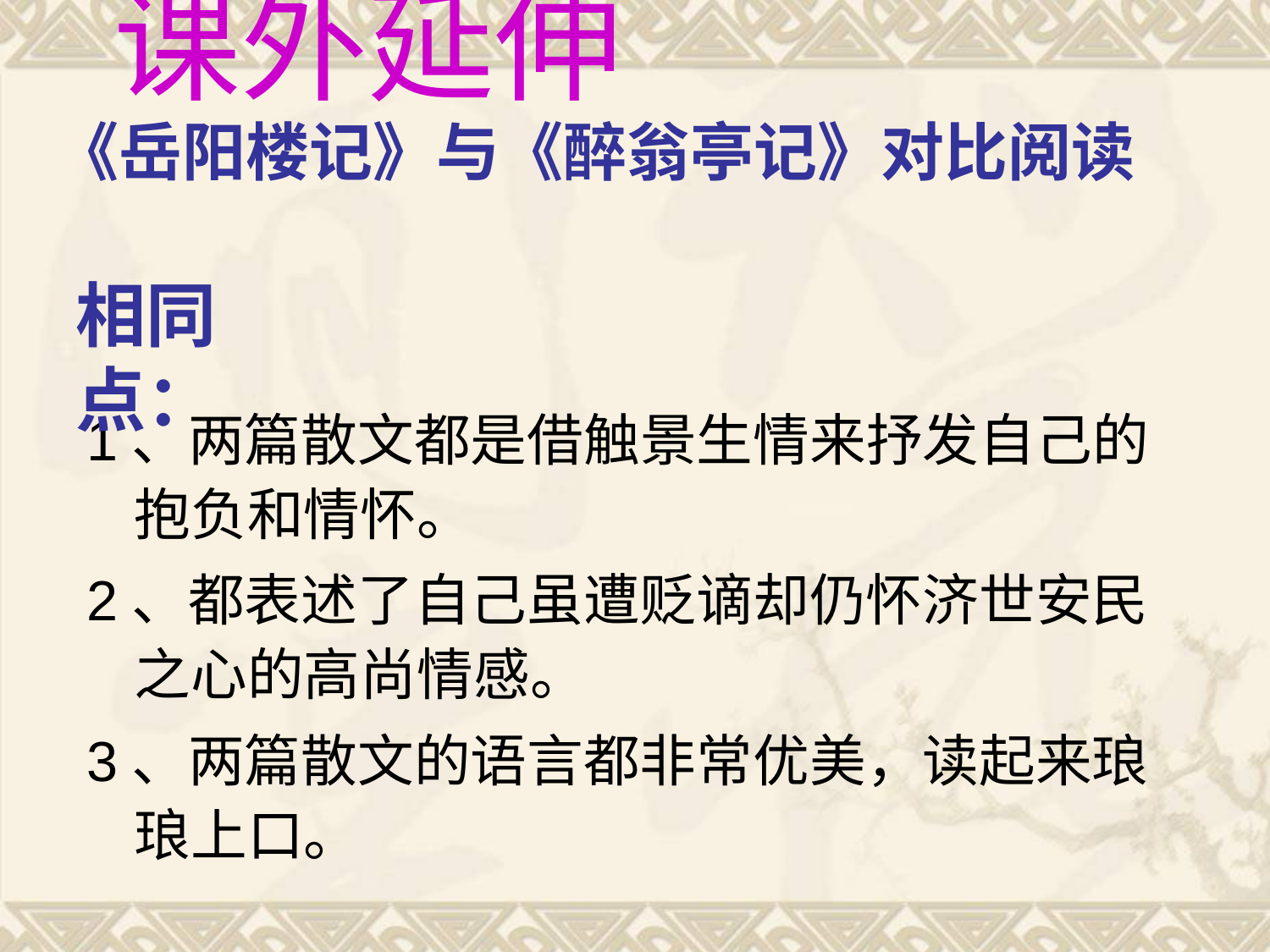

# 课外延伸 《岳阳楼记》与《醉翁亭记》对比阅读
相同点：
1、两篇散文都是借触景生情来抒发自己的抱负和情怀。
2、都表述了自己虽遭贬谪却仍怀济世安民之心的高尚情感。
3、两篇散文的语言都非常优美，读起来琅琅上口。